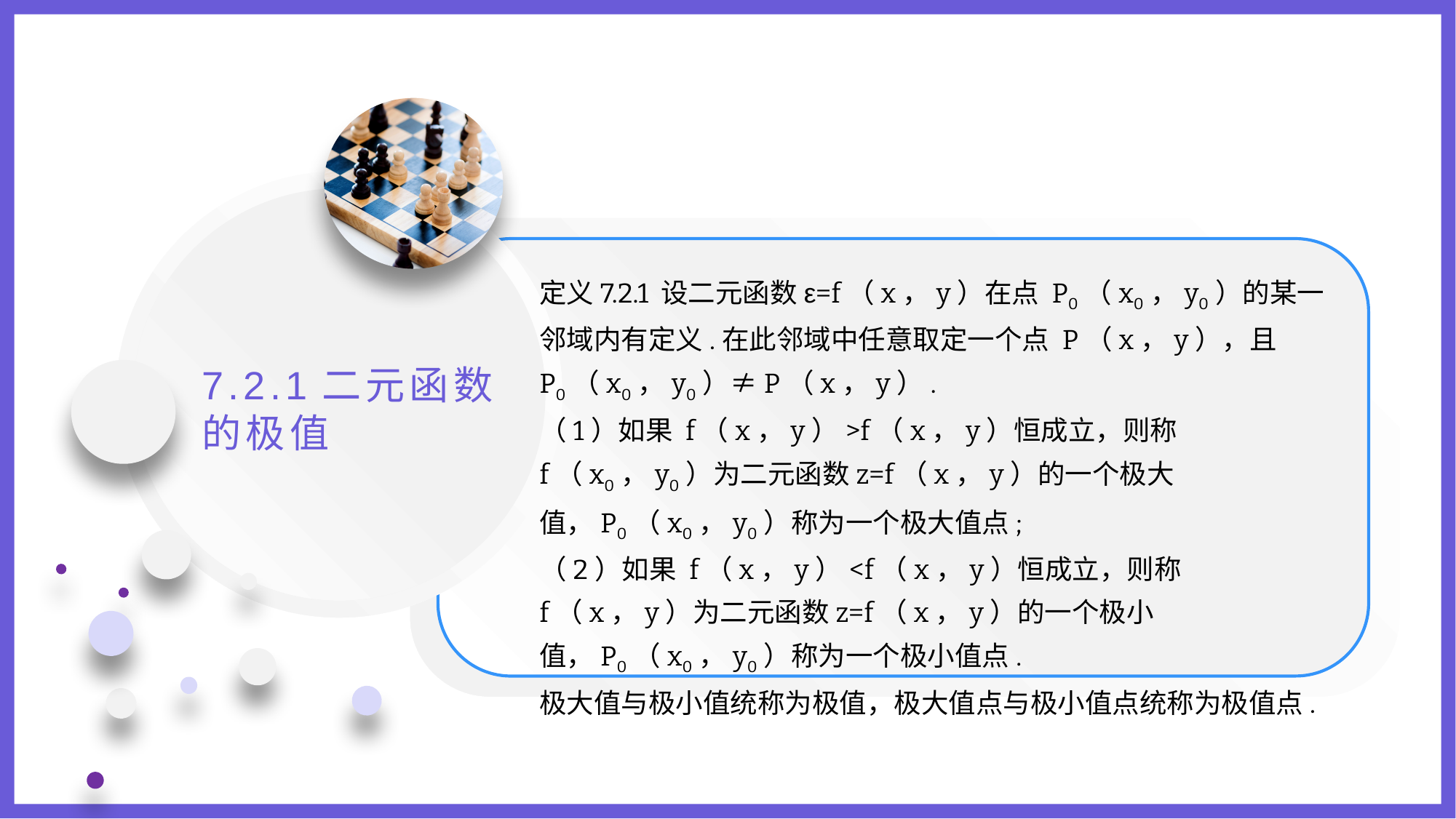

定义7.2.1 设二元函数ε=f（x，y）在点 P0（x0，y0）的某一邻域内有定义.在此邻域中任意取定一个点 P（x，y），且 P0（x0，y0）≠P（x，y）.
（1）如果 f（x，y）>f（x，y）恒成立，则称 f（x0，y0）为二元函数z=f（x，y）的一个极大值，P0（x0，y0）称为一个极大值点;
（2）如果 f（x，y）<f（x，y）恒成立，则称 f（x，y）为二元函数z=f（x，y）的一个极小值，P0（x0，y0）称为一个极小值点.
极大值与极小值统称为极值，极大值点与极小值点统称为极值点.
7.2.1二元函数的极值